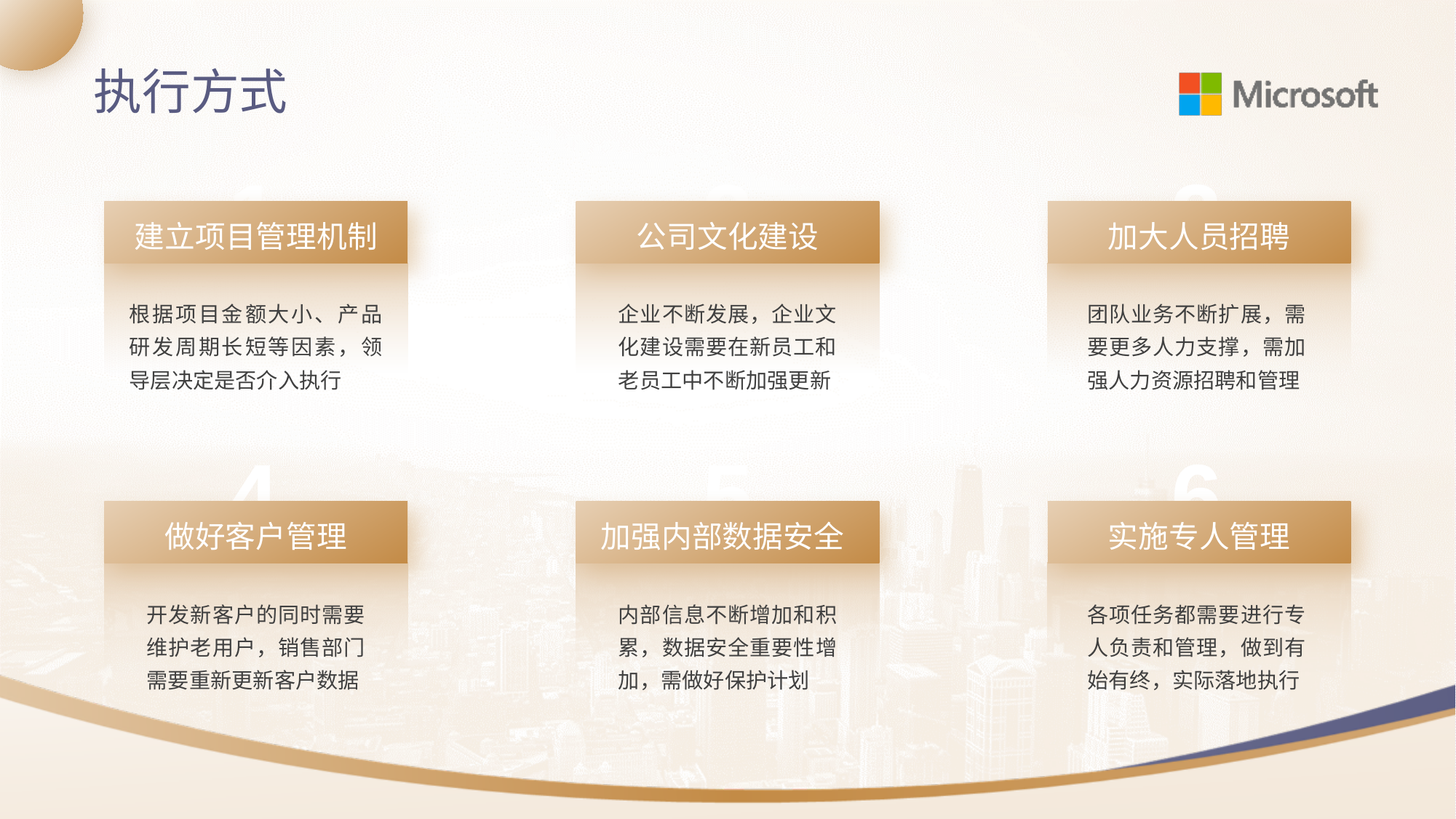

执行方式
1
2
3

建立项目管理机制
公司文化建设
加大人员招聘

根据项目金额大小、产品研发周期长短等因素，领导层决定是否介入执行
企业不断发展，企业文化建设需要在新员工和老员工中不断加强更新
团队业务不断扩展，需要更多人力支撑，需加强人力资源招聘和管理
4
5
6

做好客户管理
加强内部数据安全
实施专人管理

开发新客户的同时需要维护老用户，销售部门需要重新更新客户数据
内部信息不断增加和积累，数据安全重要性增加，需做好保护计划
各项任务都需要进行专人负责和管理，做到有始有终，实际落地执行